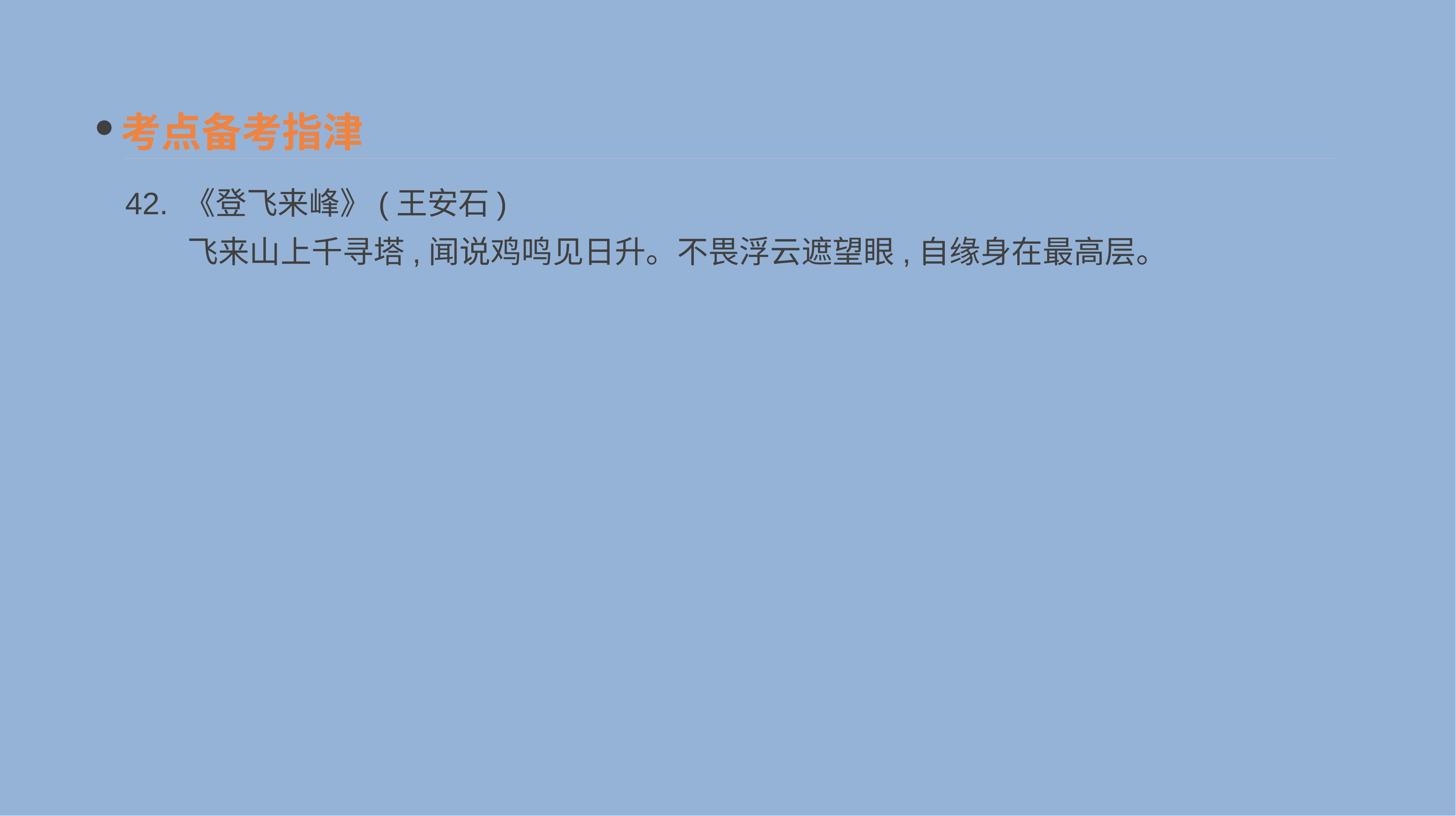

考点备考指津

42. 《登飞来峰》(王安石)
　　飞来山上千寻塔,闻说鸡鸣见日升。不畏浮云遮望眼,自缘身在最高层。